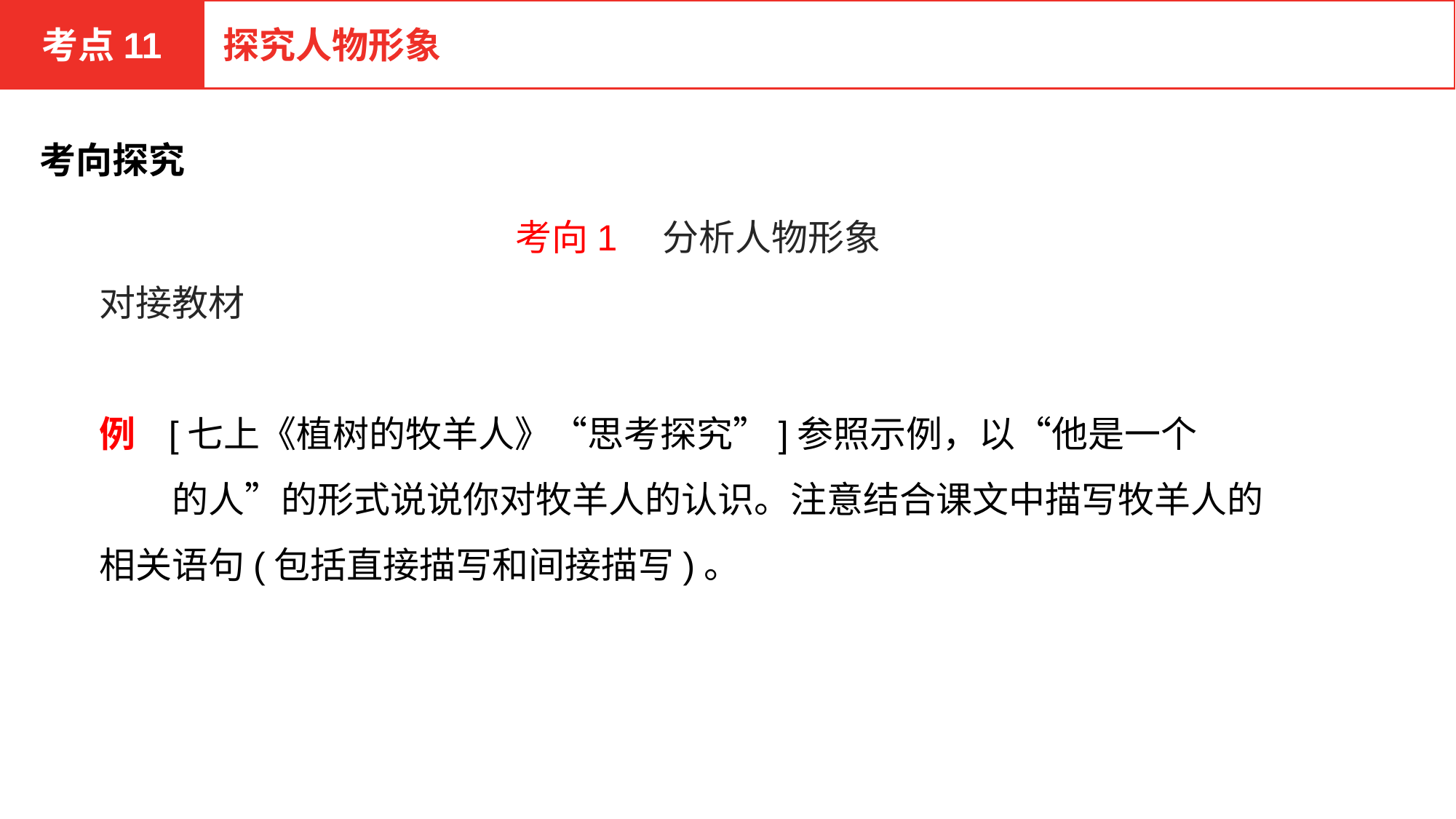

考点11
探究人物形象
考向探究
考向1　分析人物形象
对接教材

例   [七上《植树的牧羊人》“思考探究”]参照示例，以“他是一个　　　　的人”的形式说说你对牧羊人的认识。注意结合课文中描写牧羊人的相关语句(包括直接描写和间接描写)。